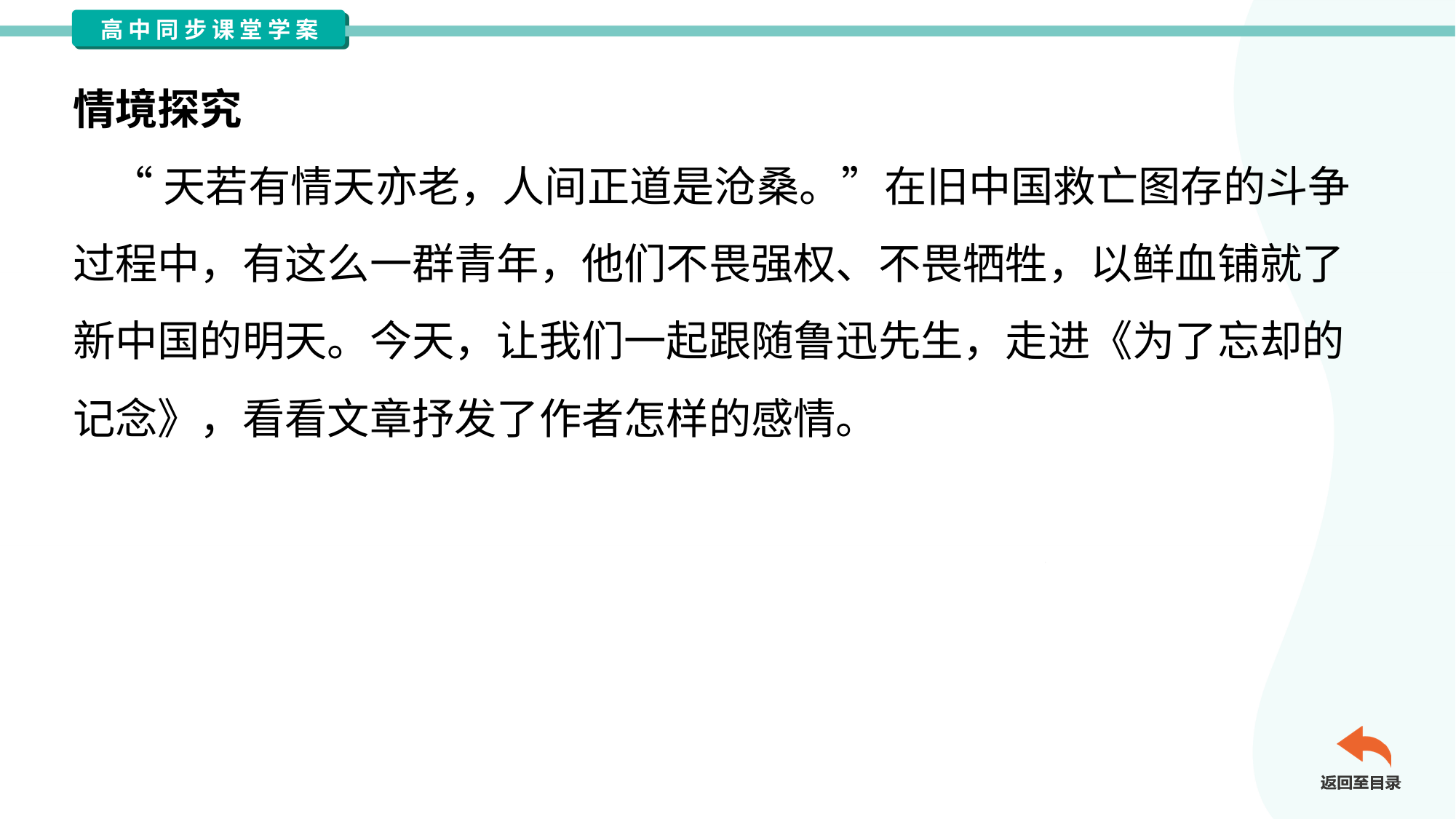

情境探究
    “天若有情天亦老，人间正道是沧桑。”在旧中国救亡图存的斗争
过程中，有这么一群青年，他们不畏强权、不畏牺牲，以鲜血铺就了
新中国的明天。今天，让我们一起跟随鲁迅先生，走进《为了忘却的
记念》，看看文章抒发了作者怎样的感情。